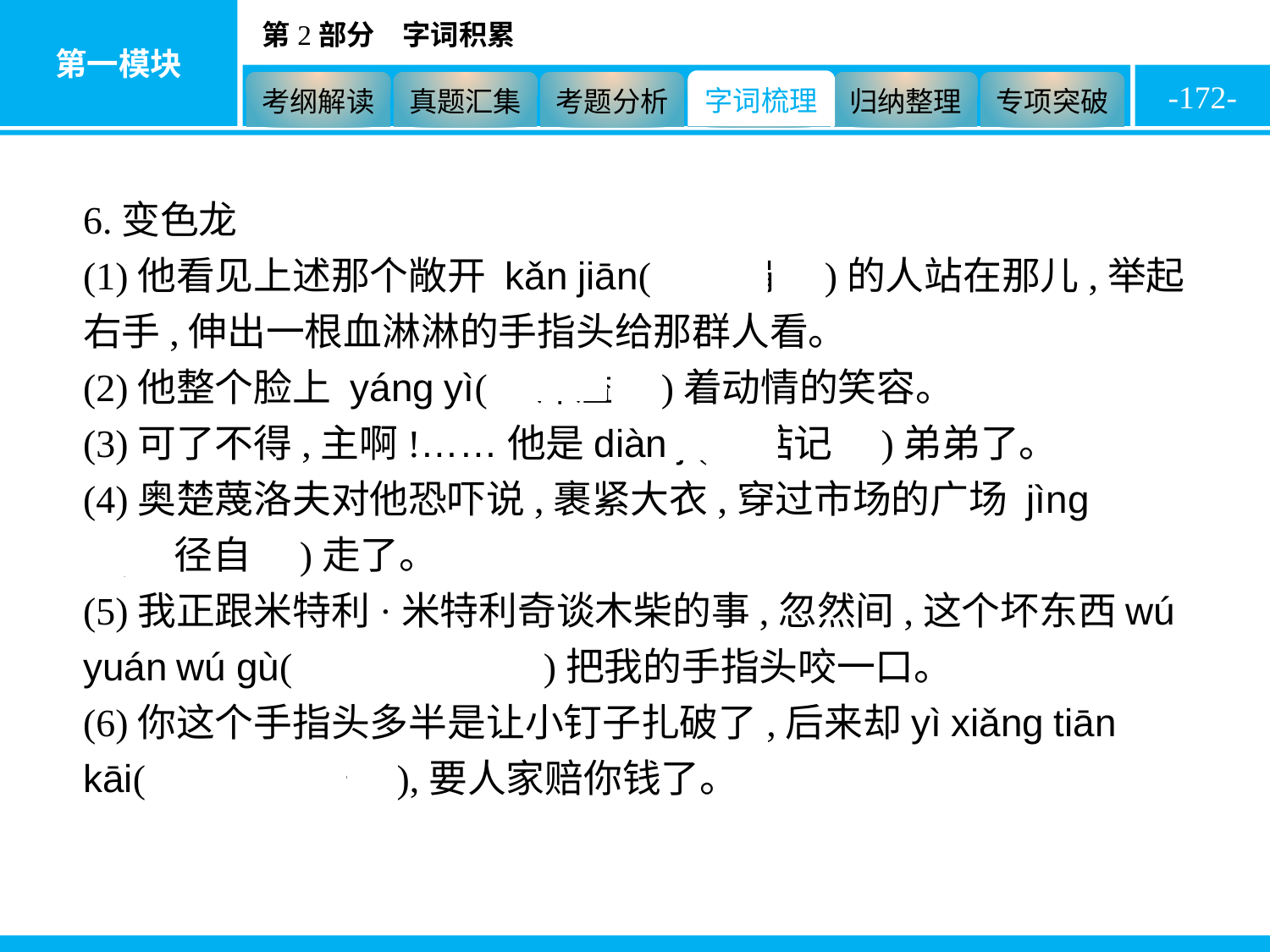

-172-
6.变色龙
(1)他看见上述那个敞开 kǎn jiān(　坎肩　)的人站在那儿,举起右手,伸出一根血淋淋的手指头给那群人看。
(2)他整个脸上 yáng yì(　洋溢　)着动情的笑容。
(3)可了不得,主啊!……他是diàn ji(　惦记　)弟弟了。
(4)奥楚蔑洛夫对他恐吓说,裹紧大衣,穿过市场的广场 jìng zì(　径自　)走了。
(5)我正跟米特利·米特利奇谈木柴的事,忽然间,这个坏东西wú yuán wú gù(　无缘无故　)把我的手指头咬一口。
(6)你这个手指头多半是让小钉子扎破了,后来却yì xiǎng tiān kāi(　异想天开　),要人家赔你钱了。